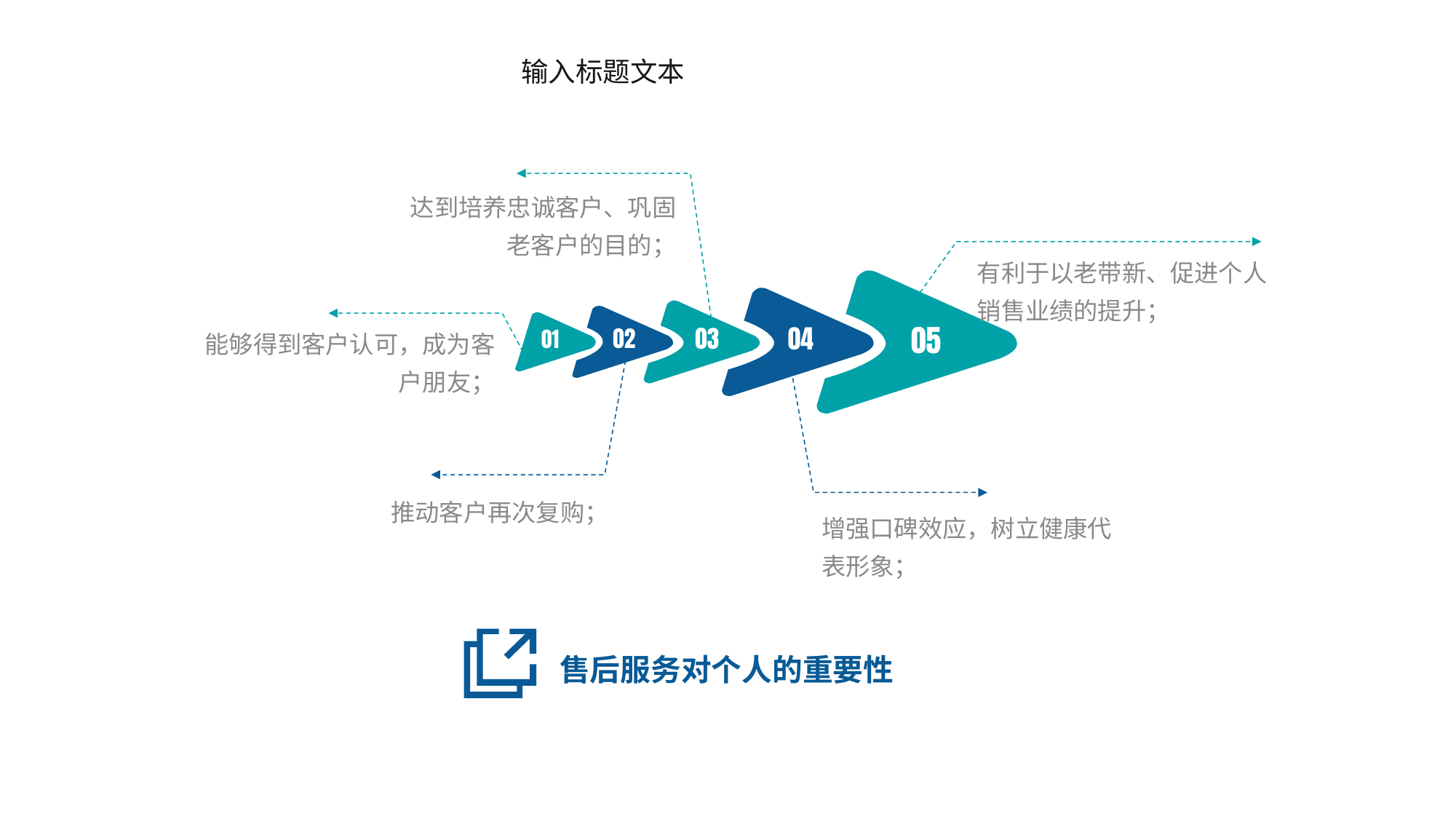

输入标题文本

达到培养忠诚客户、巩固老客户的目的；

有利于以老带新、促进个人销售业绩的提升；

能够得到客户认可，成为客户朋友；
05
04
03
02
01

推动客户再次复购；
增强口碑效应，树立健康代表形象；

售后服务对个人的重要性